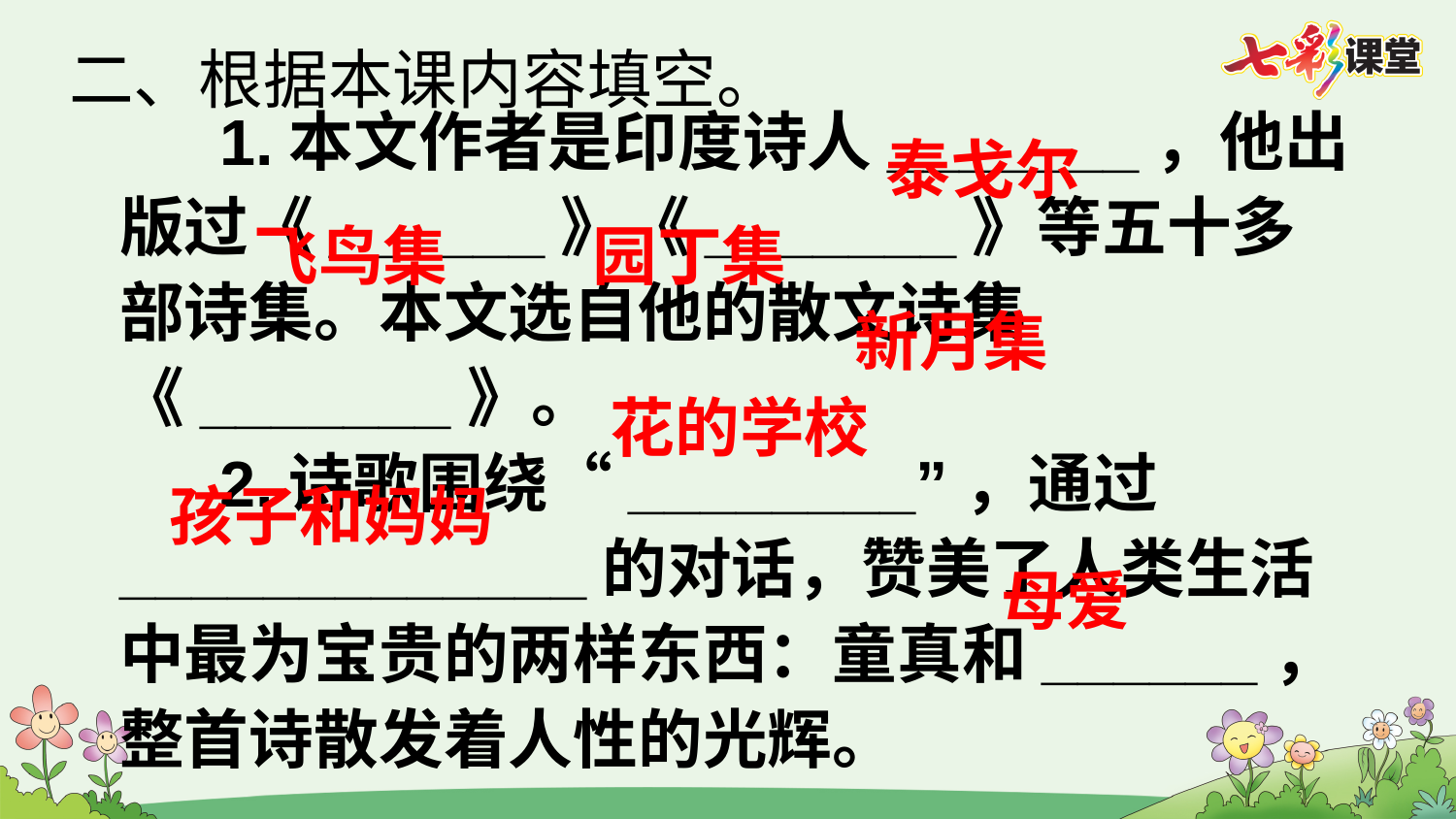

二、根据本课内容填空。
泰戈尔
1.本文作者是印度诗人_______，他出版过《______》《_______》等五十多部诗集。本文选自他的散文诗集《_______》。
2.诗歌围绕“________”，通过_____________的对话，赞美了人类生活中最为宝贵的两样东西：童真和______，整首诗散发着人性的光辉。
园丁集
飞鸟集
新月集
花的学校
孩子和妈妈
母爱